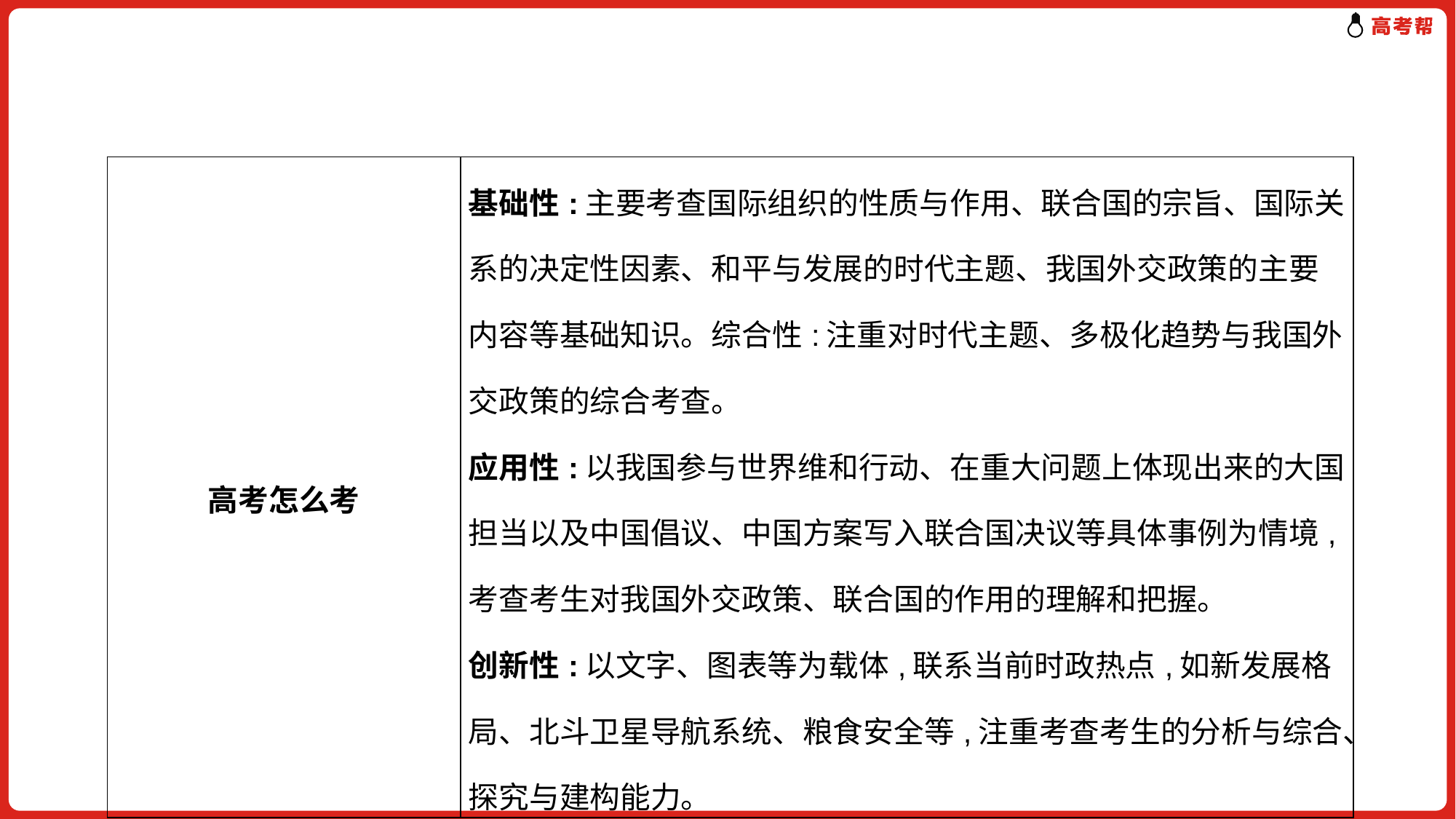

| 高考怎么考 | 基础性:主要考查国际组织的性质与作用、联合国的宗旨、国际关系的决定性因素、和平与发展的时代主题、我国外交政策的主要内容等基础知识。综合性:注重对时代主题、多极化趋势与我国外交政策的综合考查。 应用性:以我国参与世界维和行动、在重大问题上体现出来的大国担当以及中国倡议、中国方案写入联合国决议等具体事例为情境,考查考生对我国外交政策、联合国的作用的理解和把握。 创新性:以文字、图表等为载体,联系当前时政热点,如新发展格局、北斗卫星导航系统、粮食安全等,注重考查考生的分析与综合、探究与建构能力。 |
| --- | --- |